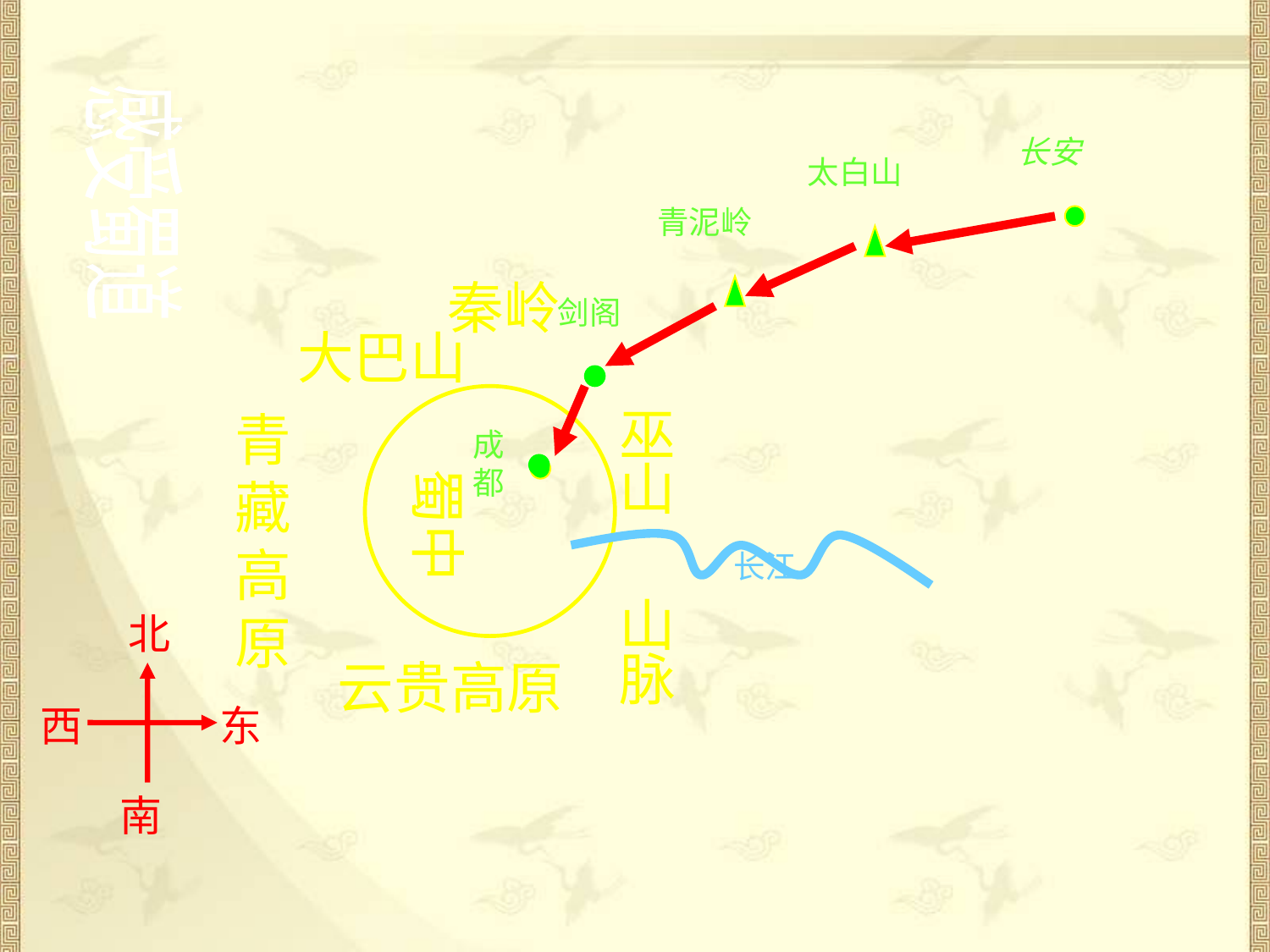

长安
太白山
感受蜀道
青泥岭

秦岭

剑阁

大巴山

蜀中

青藏高原
巫山
山脉
成都

长江
北
云贵高原

西
东

南